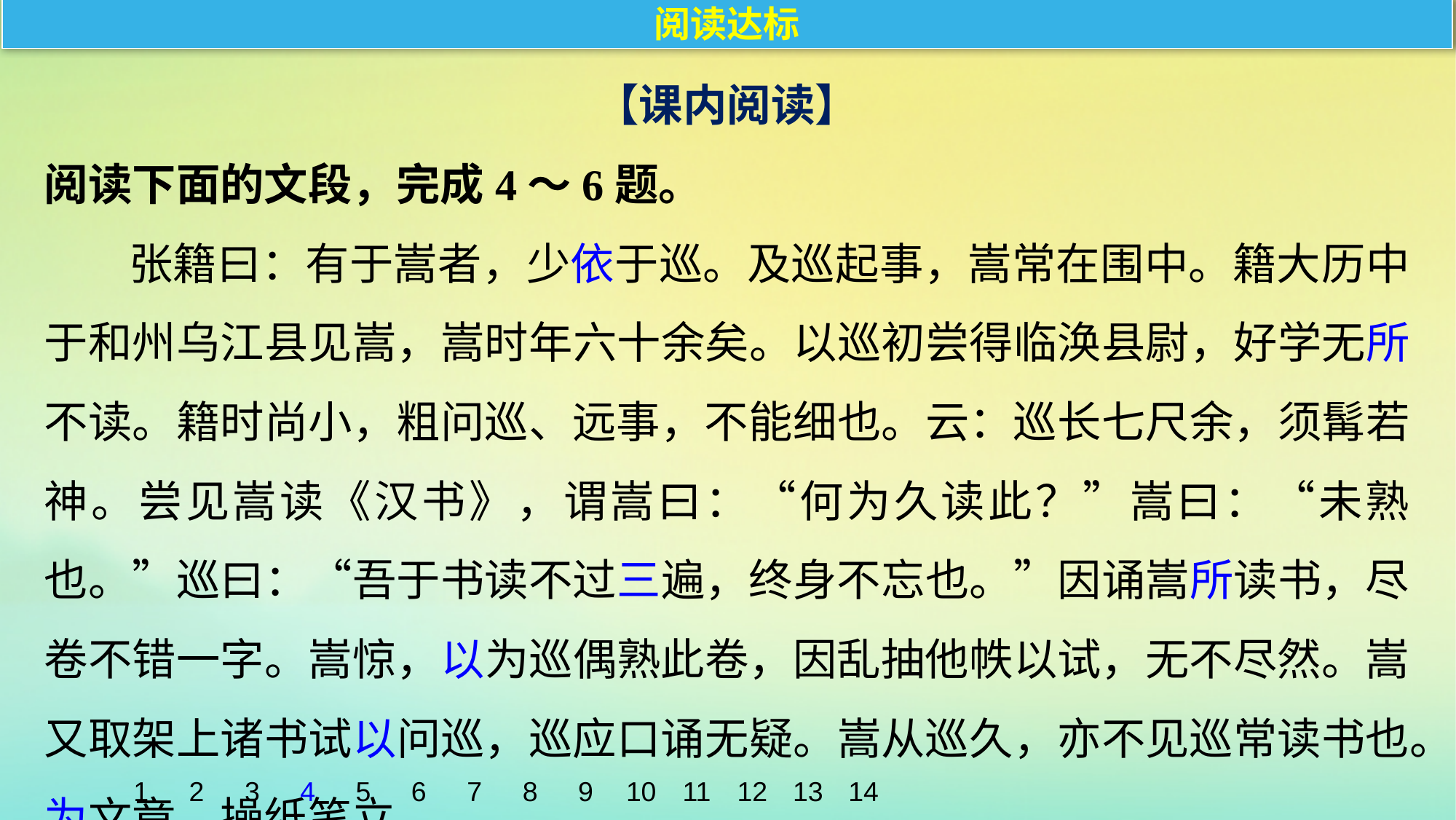

阅读达标
【课内阅读】
阅读下面的文段，完成4～6题。
张籍曰：有于嵩者，少依于巡。及巡起事，嵩常在围中。籍大历中于和州乌江县见嵩，嵩时年六十余矣。以巡初尝得临涣县尉，好学无所不读。籍时尚小，粗问巡、远事，不能细也。云：巡长七尺余，须髯若神。尝见嵩读《汉书》，谓嵩曰：“何为久读此？”嵩曰：“未熟也。”巡曰：“吾于书读不过三遍，终身不忘也。”因诵嵩所读书，尽卷不错一字。嵩惊，以为巡偶熟此卷，因乱抽他帙以试，无不尽然。嵩又取架上诸书试以问巡，巡应口诵无疑。嵩从巡久，亦不见巡常读书也。为文章，操纸笔立
1
2
3
4
5
6
7
8
9
10
11
12
13
14